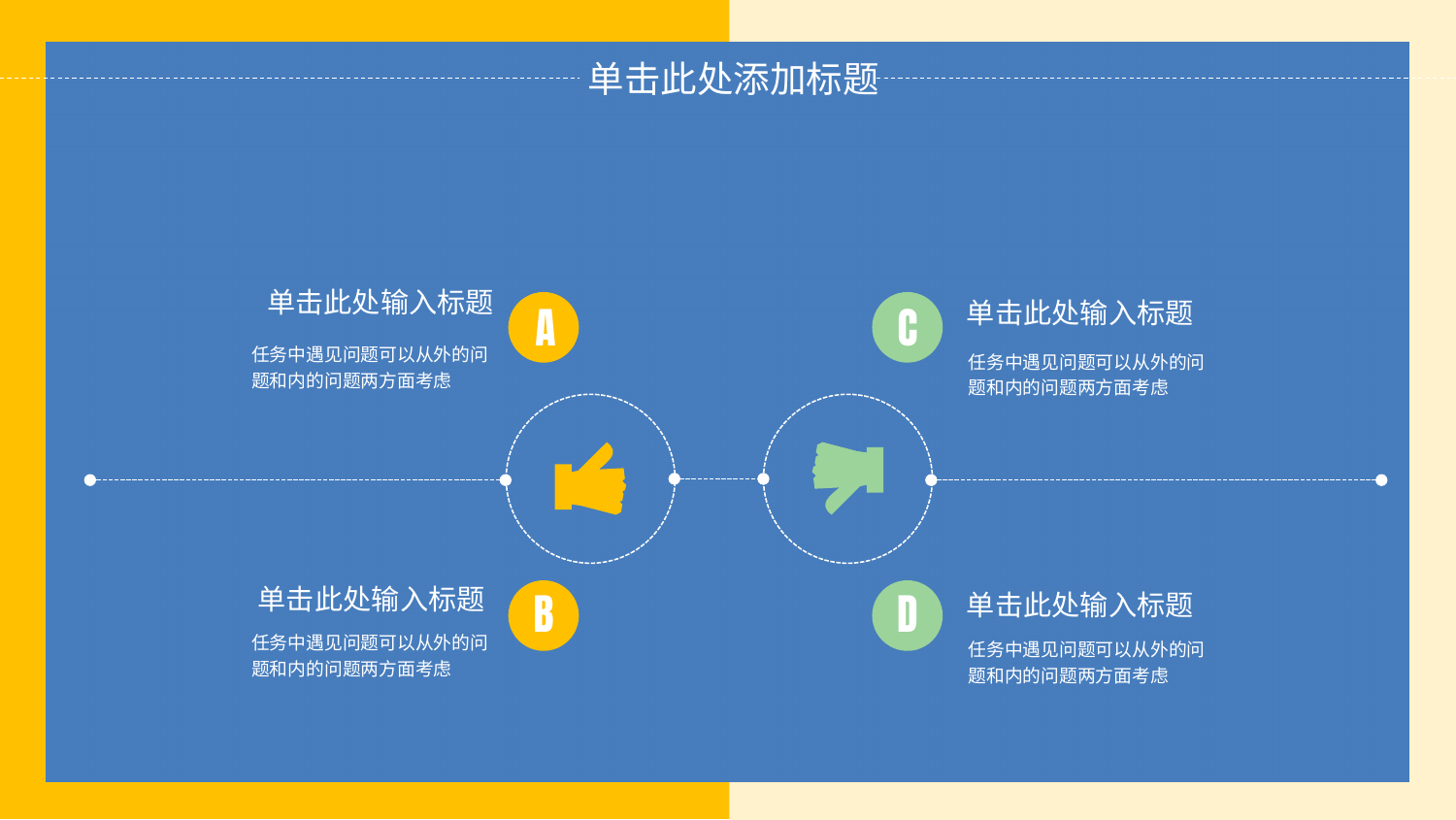

单击此处输入标题
单击此处输入标题

A
C
任务中遇见问题可以从外的问题和内的问题两方面考虑
任务中遇见问题可以从外的问题和内的问题两方面考虑

单击此处输入标题

单击此处输入标题
B
D
任务中遇见问题可以从外的问题和内的问题两方面考虑
任务中遇见问题可以从外的问题和内的问题两方面考虑